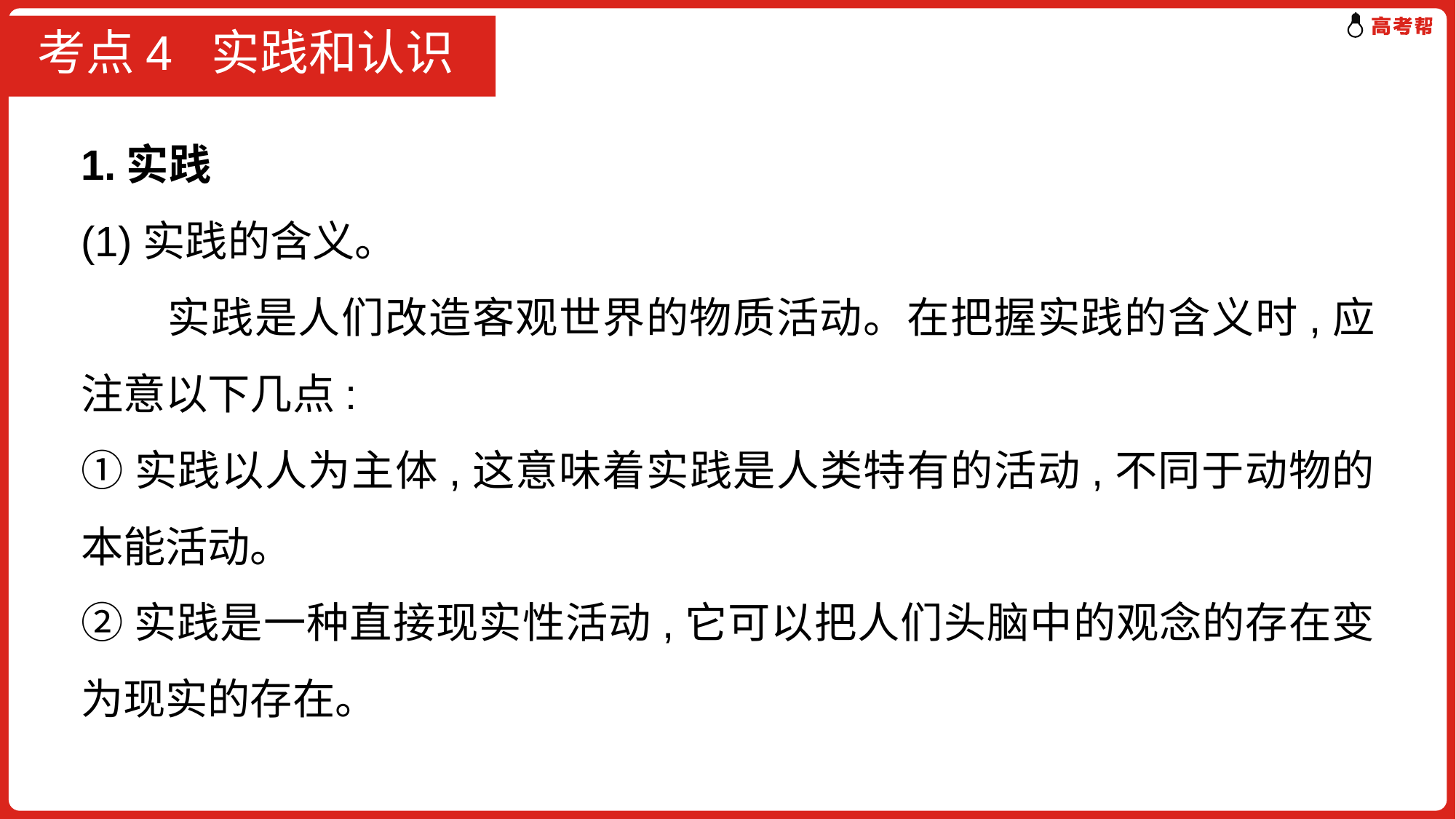

# 考点4  实践和认识
1.实践
(1)实践的含义。
　　实践是人们改造客观世界的物质活动。在把握实践的含义时,应注意以下几点:
①实践以人为主体,这意味着实践是人类特有的活动,不同于动物的本能活动。
②实践是一种直接现实性活动,它可以把人们头脑中的观念的存在变为现实的存在。